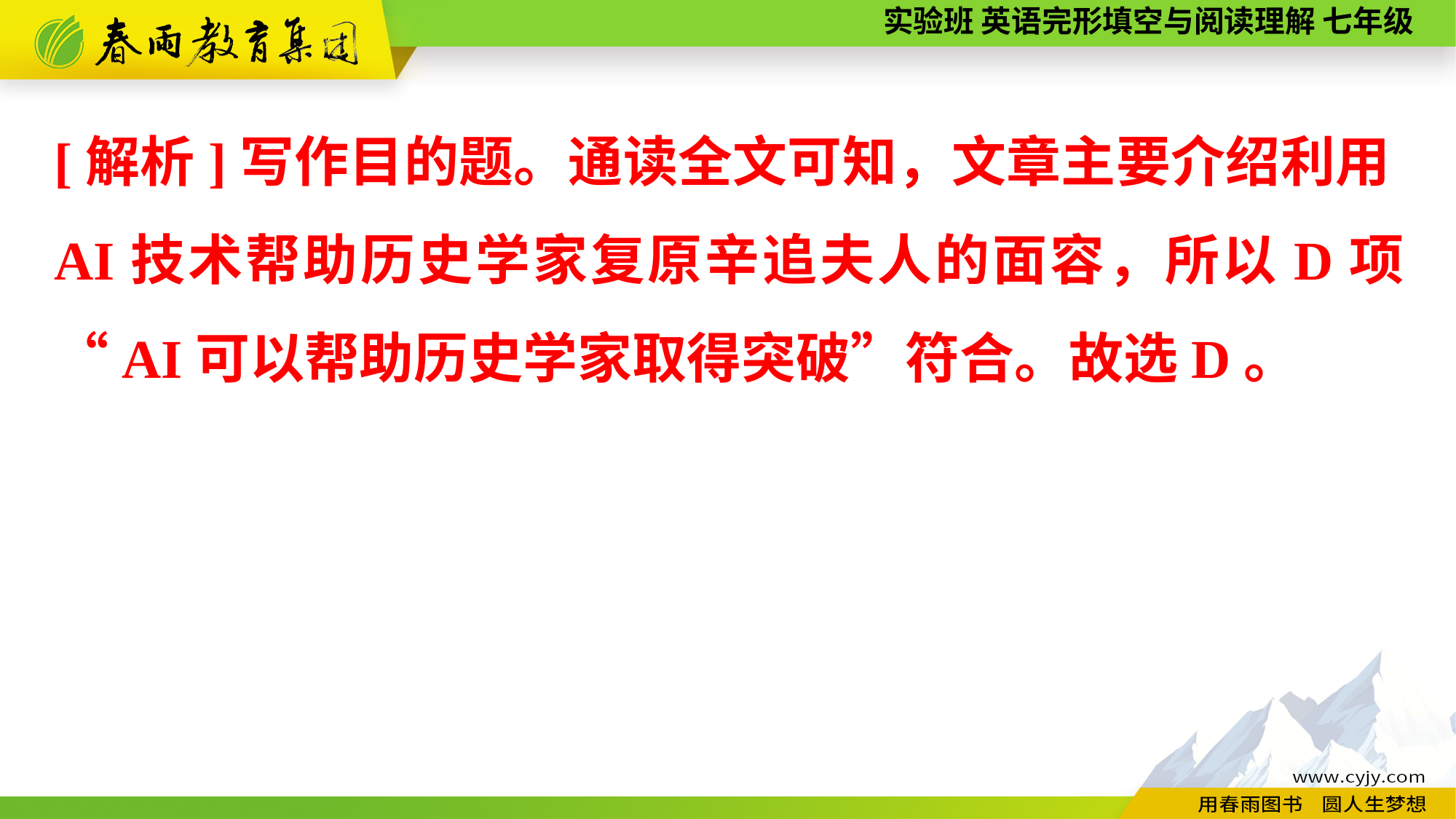

[解析]写作目的题。通读全文可知，文章主要介绍利用AI技术帮助历史学家复原辛追夫人的面容，所以D项“AI可以帮助历史学家取得突破”符合。故选D。